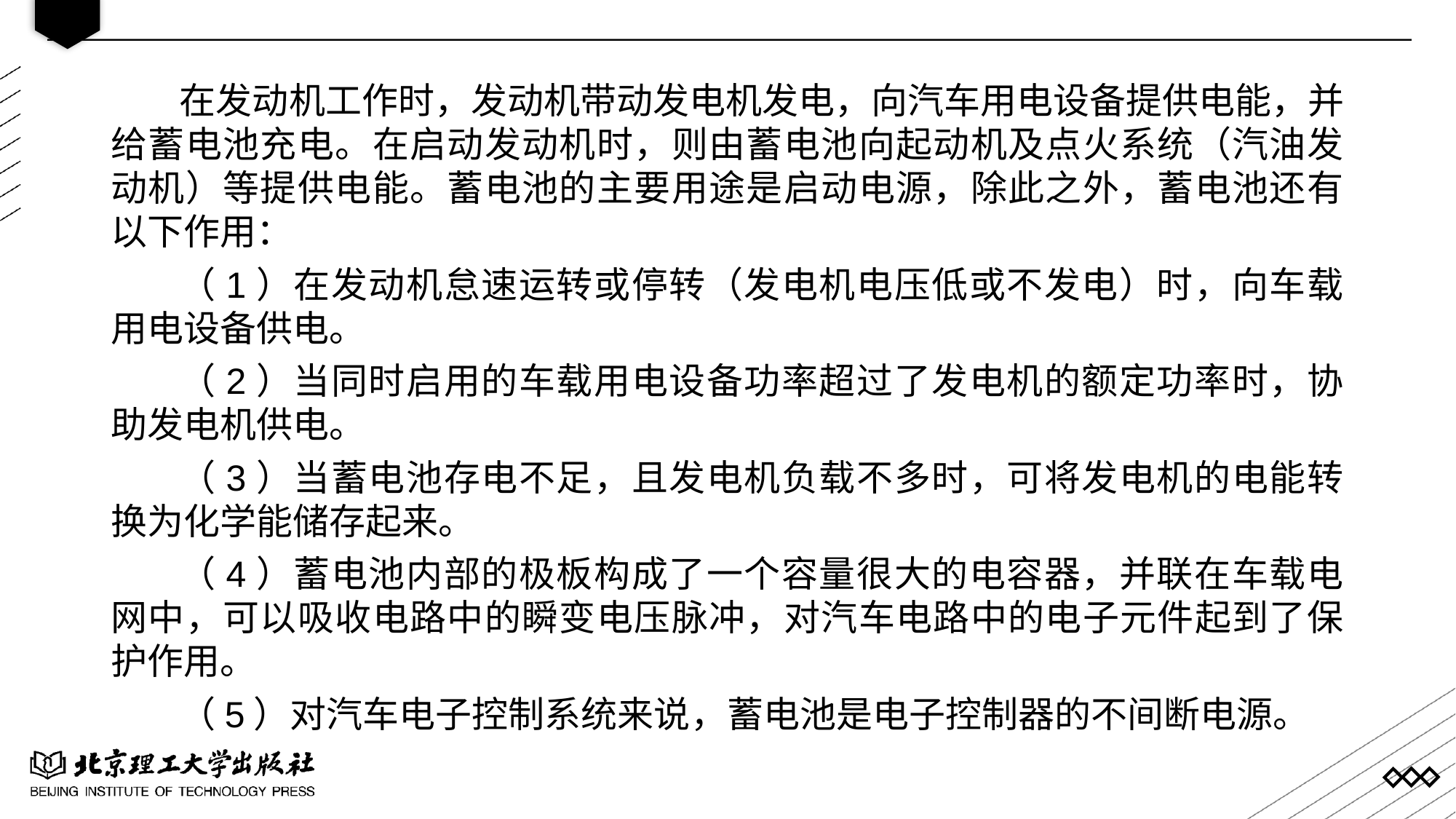

在发动机工作时，发动机带动发电机发电，向汽车用电设备提供电能，并给蓄电池充电。在启动发动机时，则由蓄电池向起动机及点火系统（汽油发动机）等提供电能。蓄电池的主要用途是启动电源，除此之外，蓄电池还有以下作用：
（1）在发动机怠速运转或停转（发电机电压低或不发电）时，向车载用电设备供电。
（2）当同时启用的车载用电设备功率超过了发电机的额定功率时，协助发电机供电。
（3）当蓄电池存电不足，且发电机负载不多时，可将发电机的电能转换为化学能储存起来。
（4）蓄电池内部的极板构成了一个容量很大的电容器，并联在车载电网中，可以吸收电路中的瞬变电压脉冲，对汽车电路中的电子元件起到了保护作用。
（5）对汽车电子控制系统来说，蓄电池是电子控制器的不间断电源。